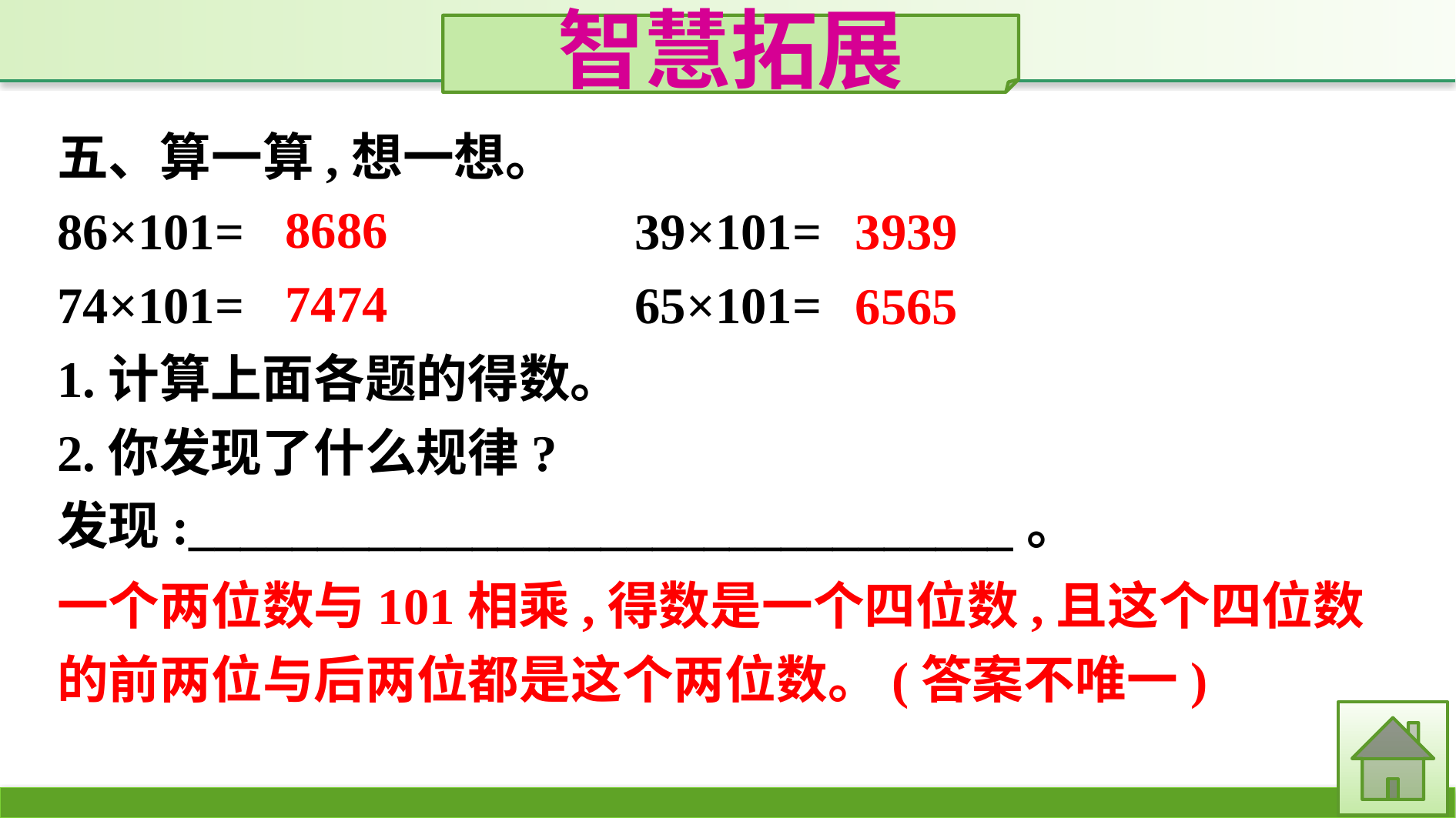

智慧拓展
五、算一算,想一想。
86×101=				39×101=
74×101=				65×101=
1.计算上面各题的得数。
2.你发现了什么规律?
发现:________________________________。
8686
3939
7474
6565
一个两位数与101相乘,得数是一个四位数,且这个四位数的前两位与后两位都是这个两位数。(答案不唯一)